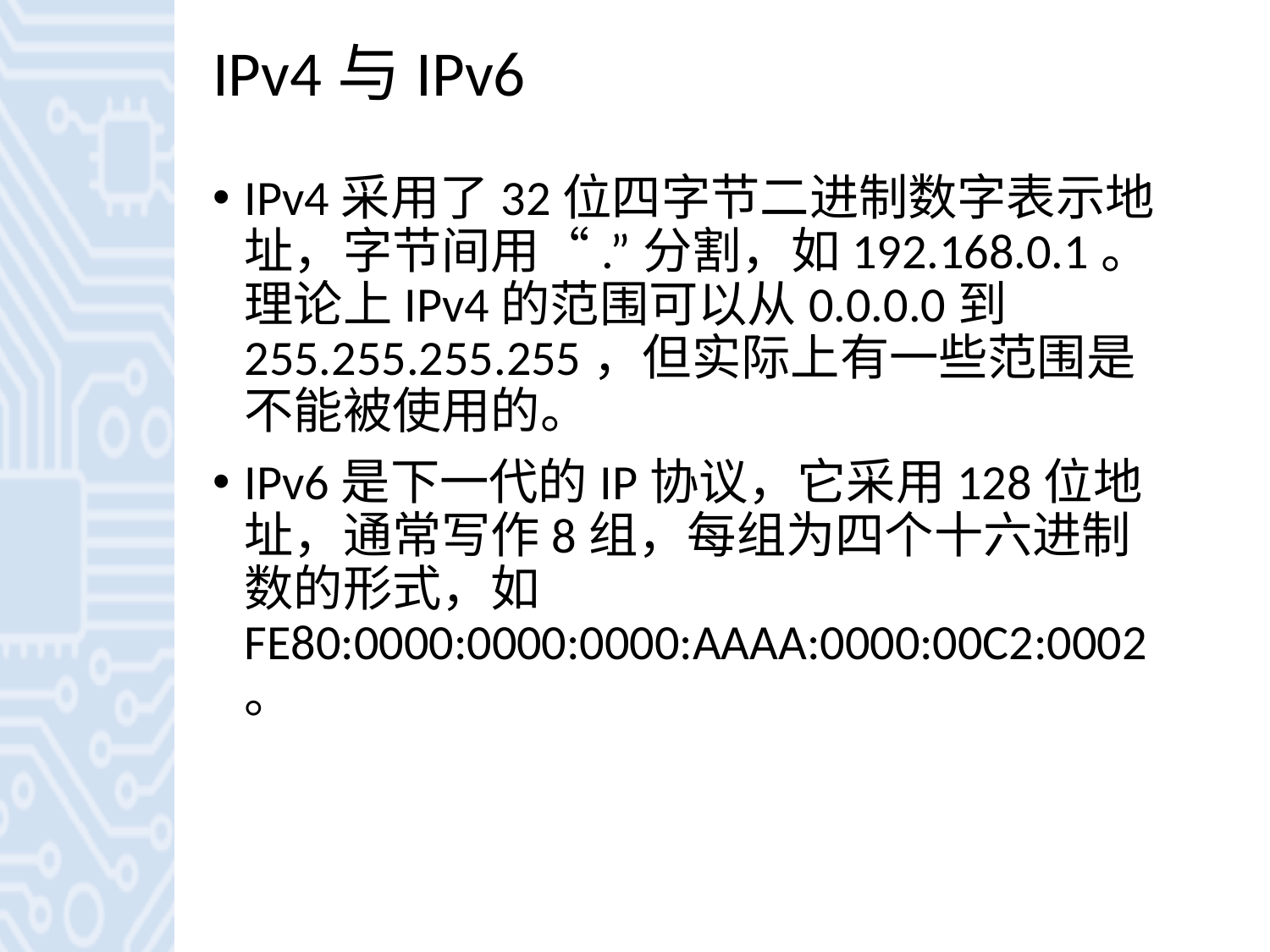

# IPv4与IPv6
IPv4采用了32位四字节二进制数字表示地址，字节间用“.”分割，如192.168.0.1。理论上IPv4的范围可以从0.0.0.0到255.255.255.255，但实际上有一些范围是不能被使用的。
IPv6是下一代的IP协议，它采用128位地址，通常写作8组，每组为四个十六进制数的形式，如FE80:0000:0000:0000:AAAA:0000:00C2:0002。